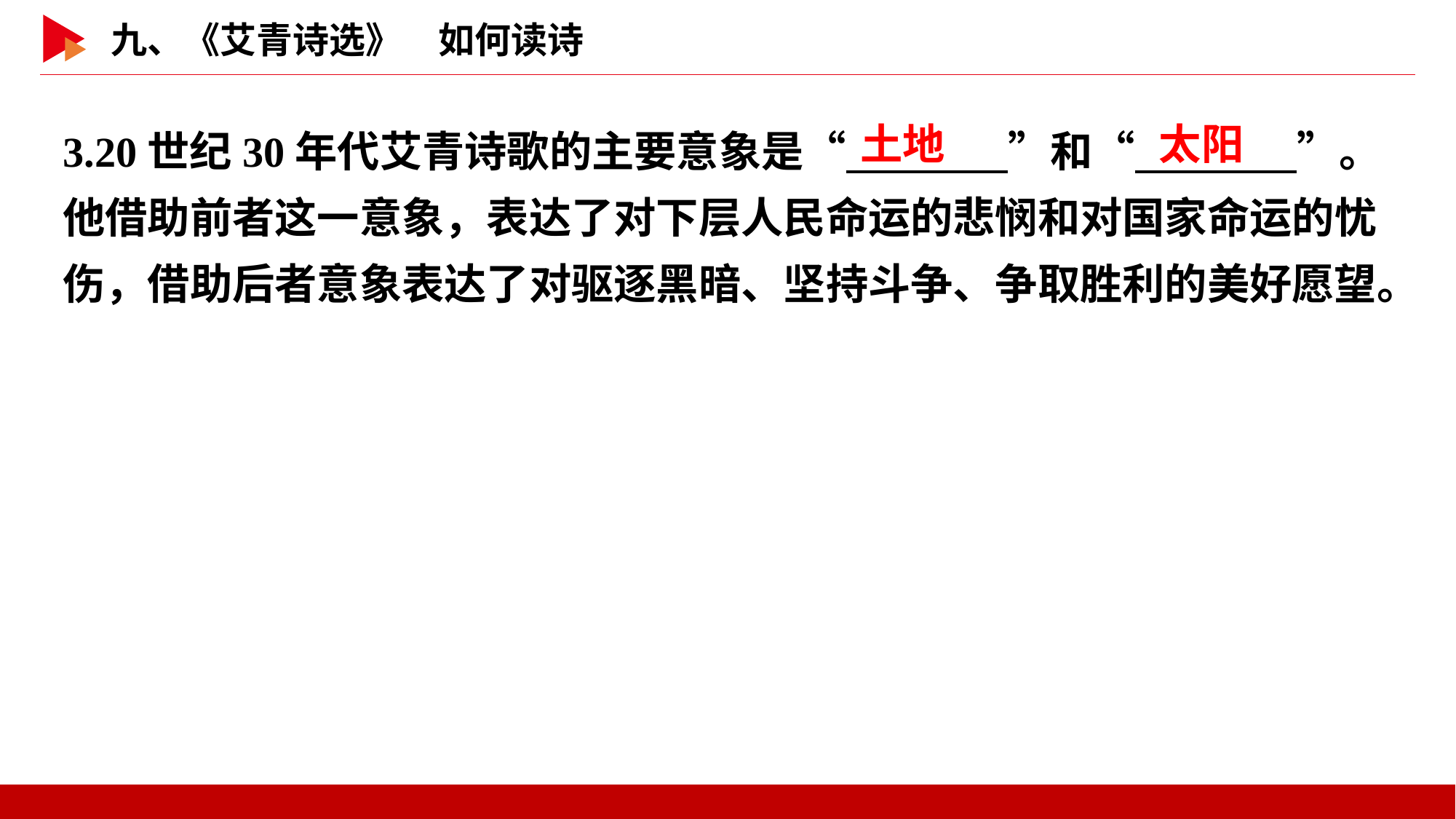

3.20世纪30年代艾青诗歌的主要意象是“　        　”和“　        　”。他借助前者这一意象，表达了对下层人民命运的悲悯和对国家命运的忧伤，借助后者意象表达了对驱逐黑暗、坚持斗争、争取胜利的美好愿望。
土地
太阳